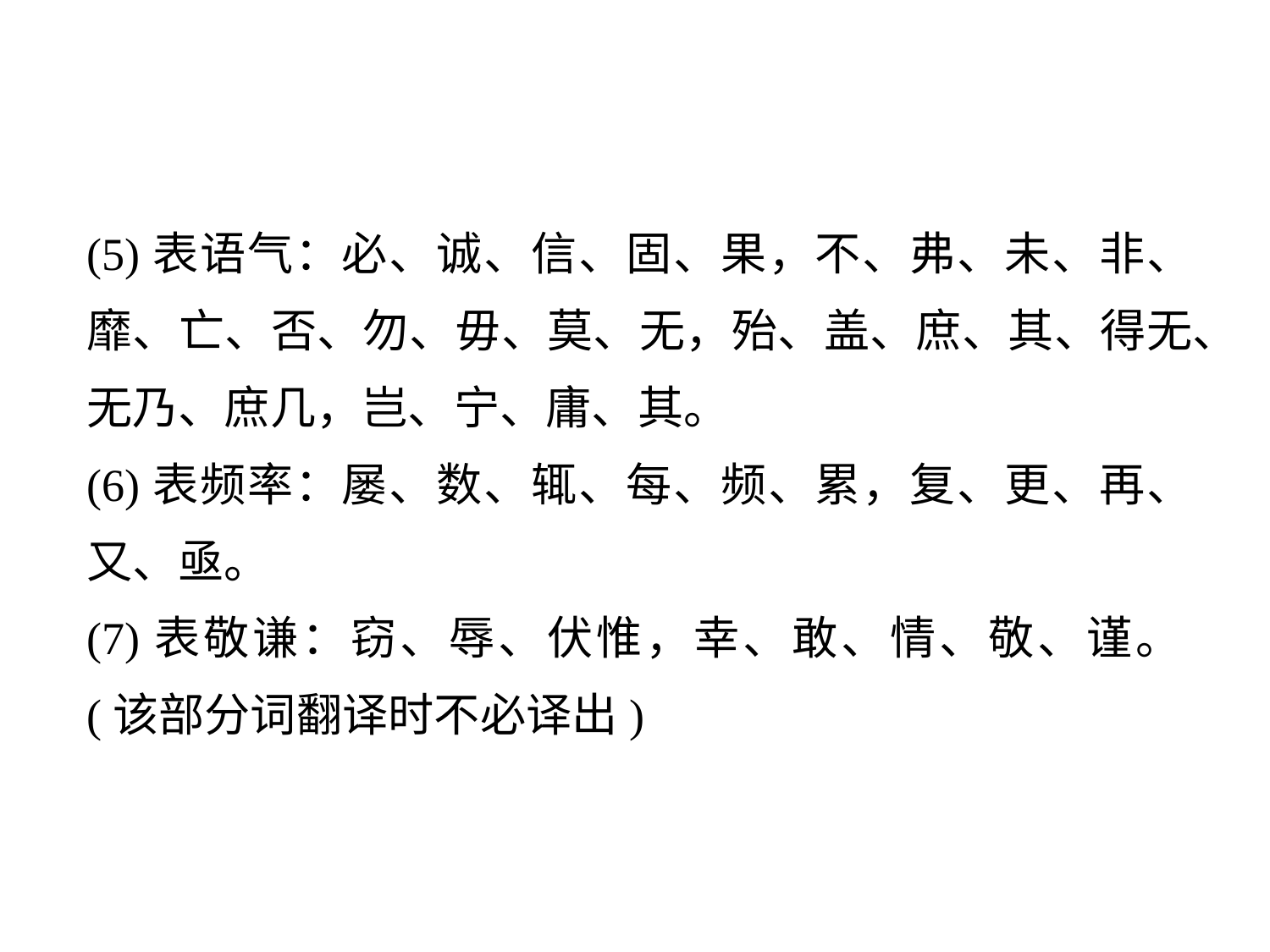

(5)表语气：必、诚、信、固、果，不、弗、未、非、靡、亡、否、勿、毋、莫、无，殆、盖、庶、其、得无、无乃、庶几，岂、宁、庸、其。
(6)表频率：屡、数、辄、每、频、累，复、更、再、又、亟。
(7)表敬谦：窃、辱、伏惟，幸、敢、情、敬、谨。(该部分词翻译时不必译出)